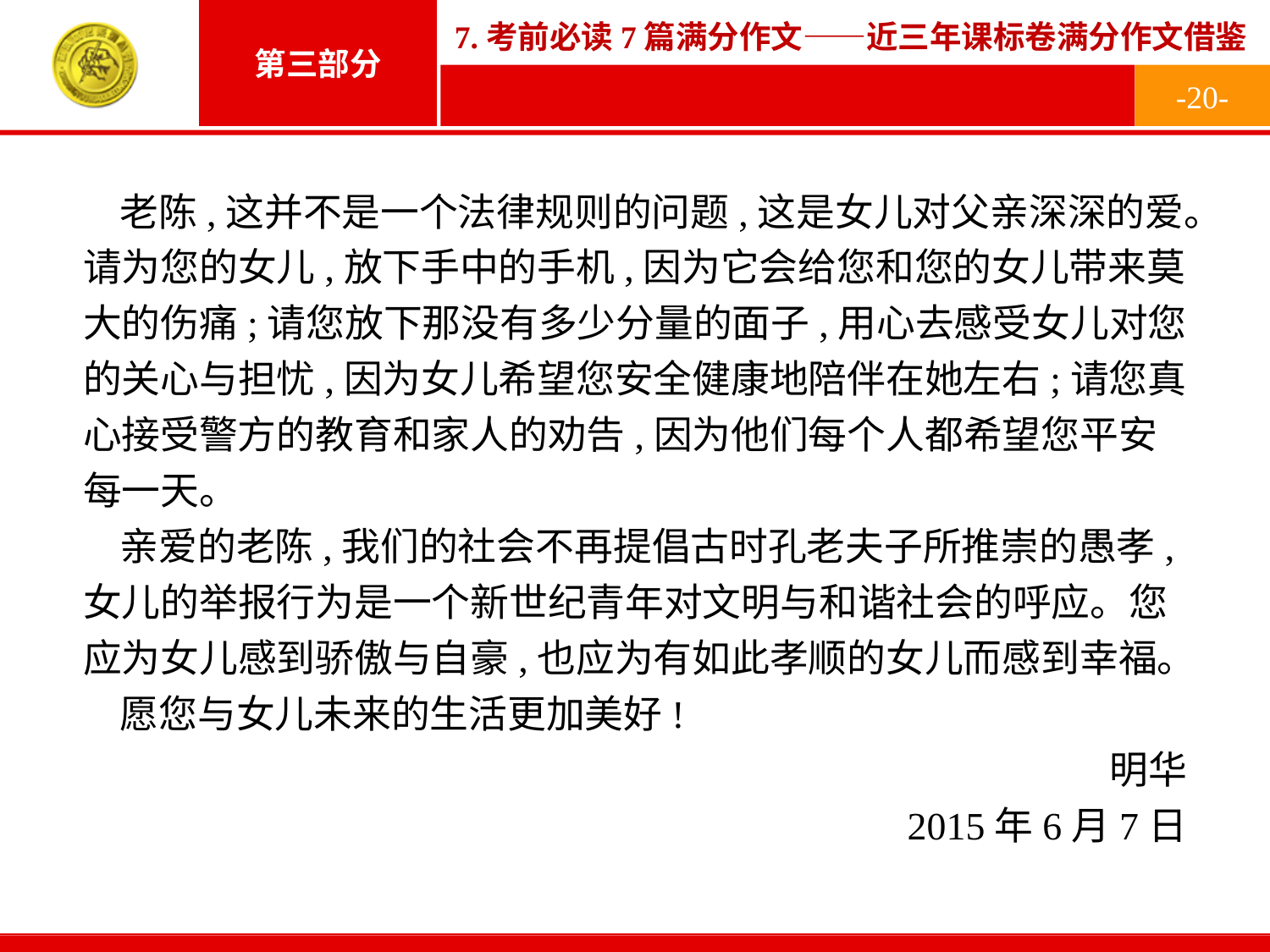

-20-
老陈,这并不是一个法律规则的问题,这是女儿对父亲深深的爱。请为您的女儿,放下手中的手机,因为它会给您和您的女儿带来莫大的伤痛;请您放下那没有多少分量的面子,用心去感受女儿对您的关心与担忧,因为女儿希望您安全健康地陪伴在她左右;请您真心接受警方的教育和家人的劝告,因为他们每个人都希望您平安每一天。
亲爱的老陈,我们的社会不再提倡古时孔老夫子所推崇的愚孝,女儿的举报行为是一个新世纪青年对文明与和谐社会的呼应。您应为女儿感到骄傲与自豪,也应为有如此孝顺的女儿而感到幸福。
愿您与女儿未来的生活更加美好!
明华
2015年6月7日